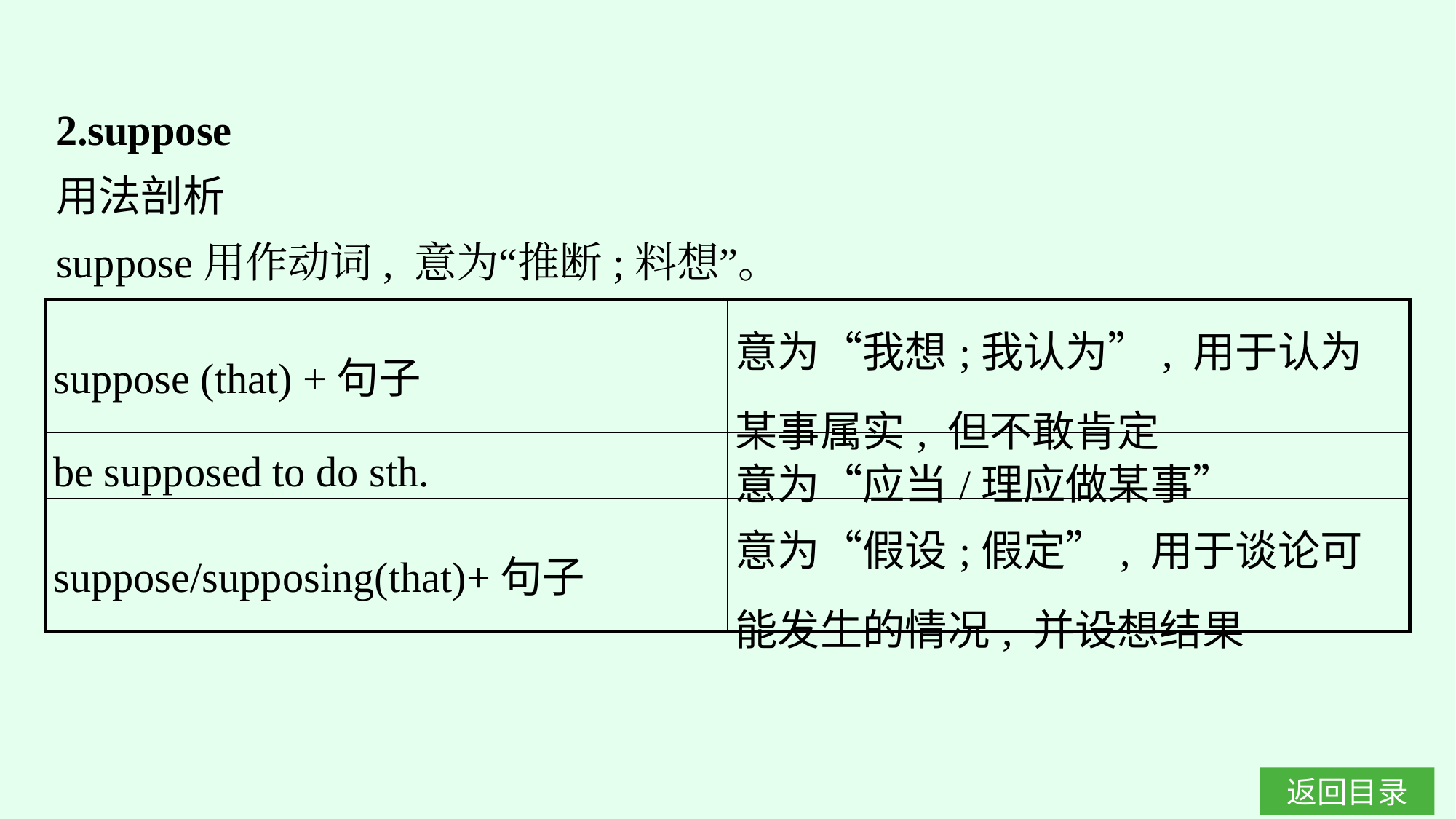

2.suppose
用法剖析
suppose用作动词, 意为“推断;料想”。
| suppose (that) +句子 | 意为“我想;我认为”, 用于认为某事属实, 但不敢肯定 |
| --- | --- |
| be supposed to do sth. | 意为“应当/理应做某事” |
| suppose/supposing(that)+句子 | 意为“假设;假定”, 用于谈论可能发生的情况, 并设想结果 |